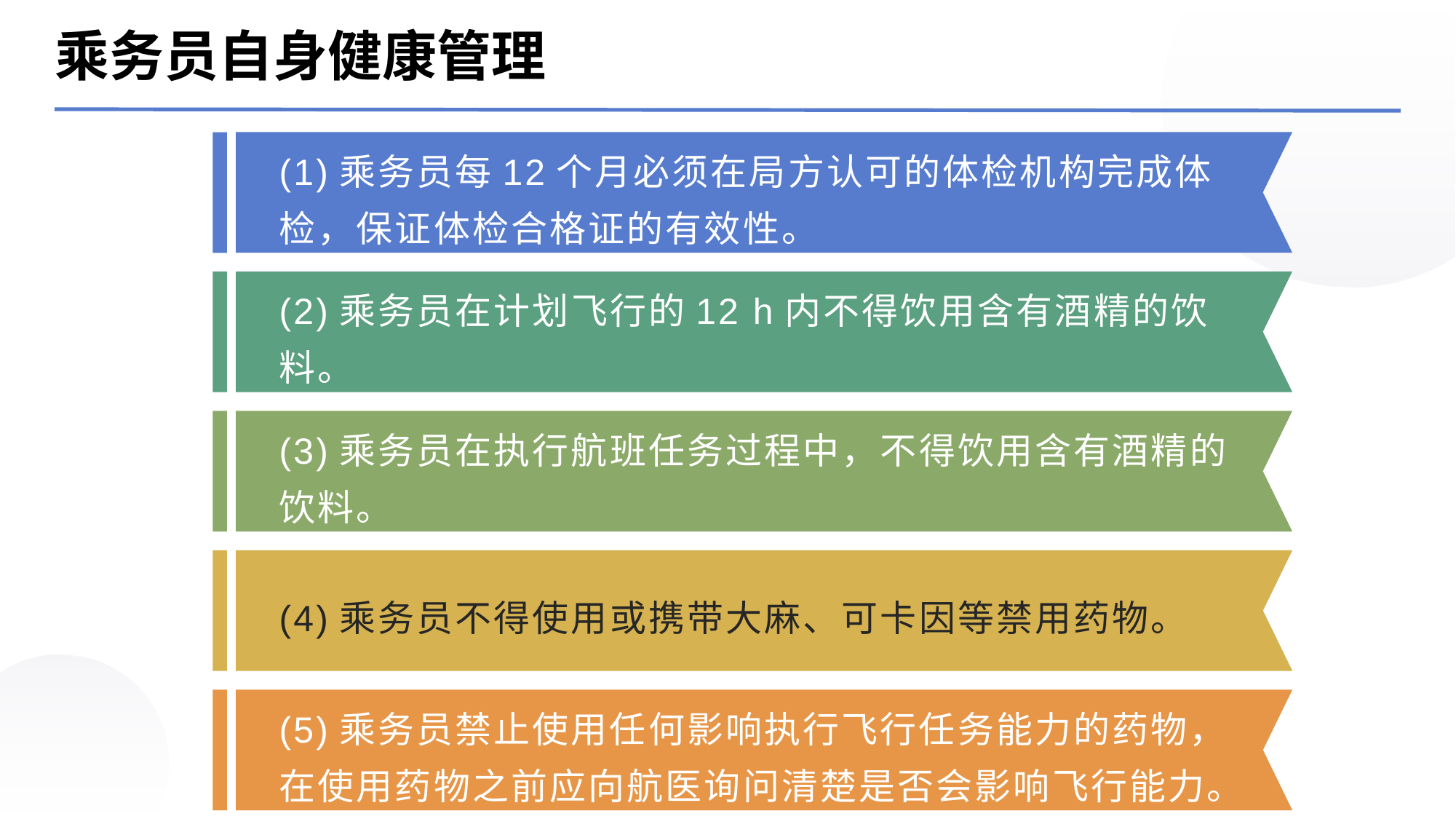

乘务员自身健康管理

(1)乘务员每12个月必须在局方认可的体检机构完成体检，保证体检合格证的有效性。

(2)乘务员在计划飞行的12 h内不得饮用含有酒精的饮料。

(3)乘务员在执行航班任务过程中，不得饮用含有酒精的饮料。

(4)乘务员不得使用或携带大麻、可卡因等禁用药物。

(5)乘务员禁止使用任何影响执行飞行任务能力的药物，在使用药物之前应向航医询问清楚是否会影响飞行能力。